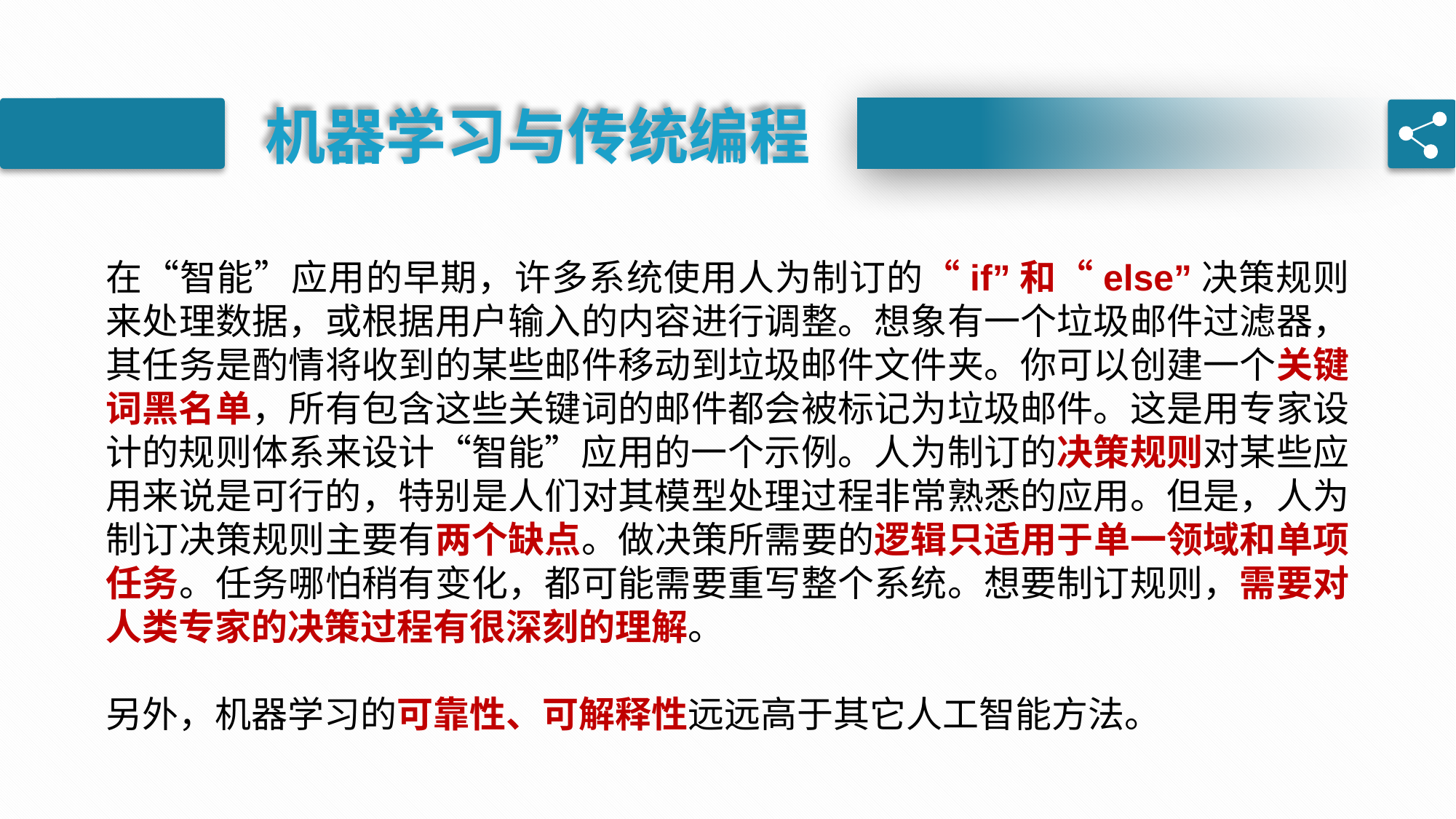

机器学习与传统编程

在“智能”应用的早期，许多系统使用人为制订的“if”和“else”决策规则来处理数据，或根据用户输入的内容进行调整。想象有一个垃圾邮件过滤器，其任务是酌情将收到的某些邮件移动到垃圾邮件文件夹。你可以创建一个关键词黑名单，所有包含这些关键词的邮件都会被标记为垃圾邮件。这是用专家设计的规则体系来设计“智能”应用的一个示例。人为制订的决策规则对某些应用来说是可行的，特别是人们对其模型处理过程非常熟悉的应用。但是，人为制订决策规则主要有两个缺点。做决策所需要的逻辑只适用于单一领域和单项任务。任务哪怕稍有变化，都可能需要重写整个系统。想要制订规则，需要对人类专家的决策过程有很深刻的理解。

另外，机器学习的可靠性、可解释性远远高于其它人工智能方法。